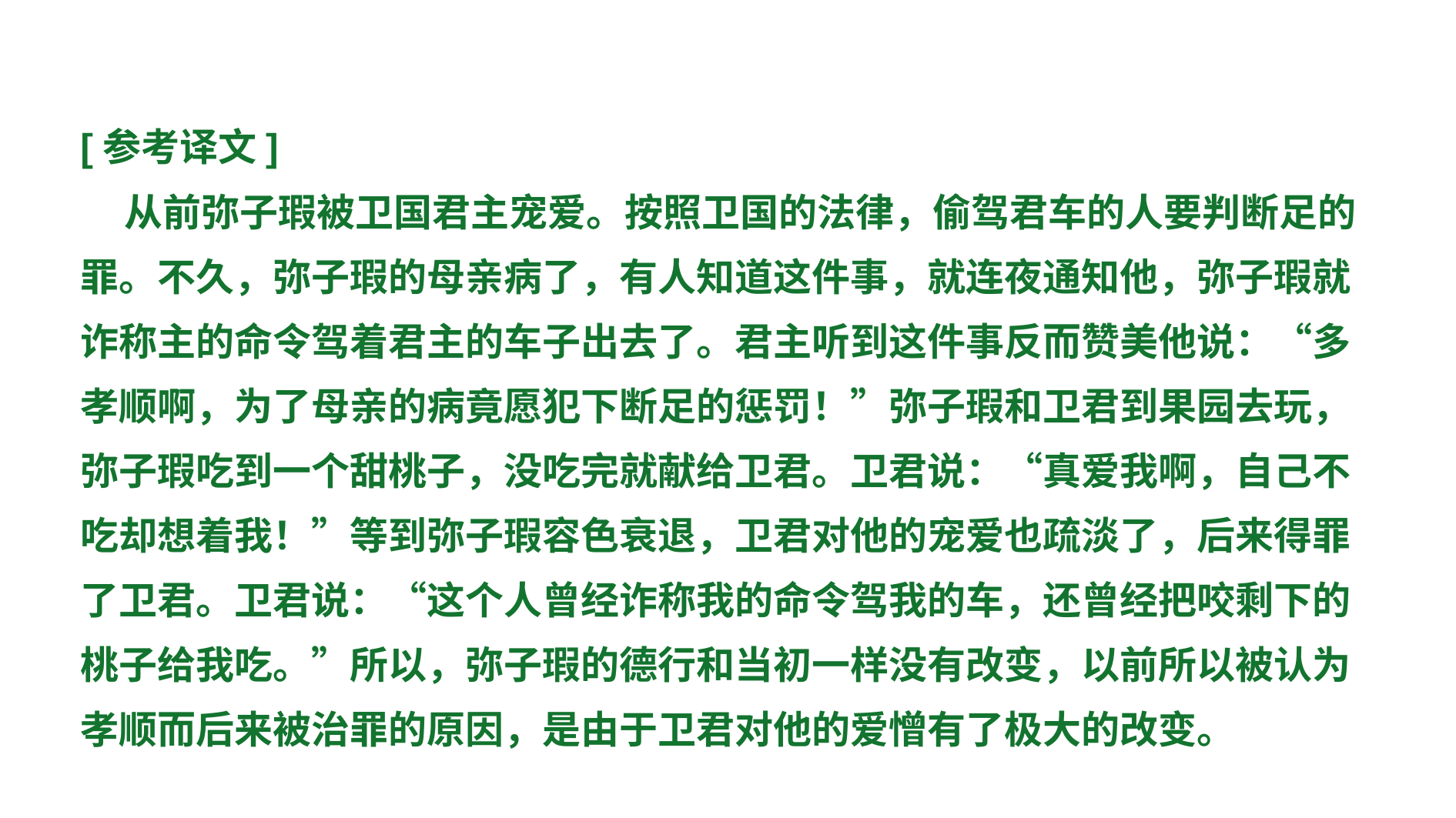

[参考译文]
    从前弥子瑕被卫国君主宠爱。按照卫国的法律，偷驾君车的人要判断足的罪。不久，弥子瑕的母亲病了，有人知道这件事，就连夜通知他，弥子瑕就诈称主的命令驾着君主的车子出去了。君主听到这件事反而赞美他说：“多孝顺啊，为了母亲的病竟愿犯下断足的惩罚！”弥子瑕和卫君到果园去玩，弥子瑕吃到一个甜桃子，没吃完就献给卫君。卫君说：“真爱我啊，自己不吃却想着我！”等到弥子瑕容色衰退，卫君对他的宠爱也疏淡了，后来得罪了卫君。卫君说：“这个人曾经诈称我的命令驾我的车，还曾经把咬剩下的桃子给我吃。”所以，弥子瑕的德行和当初一样没有改变，以前所以被认为孝顺而后来被治罪的原因，是由于卫君对他的爱憎有了极大的改变。